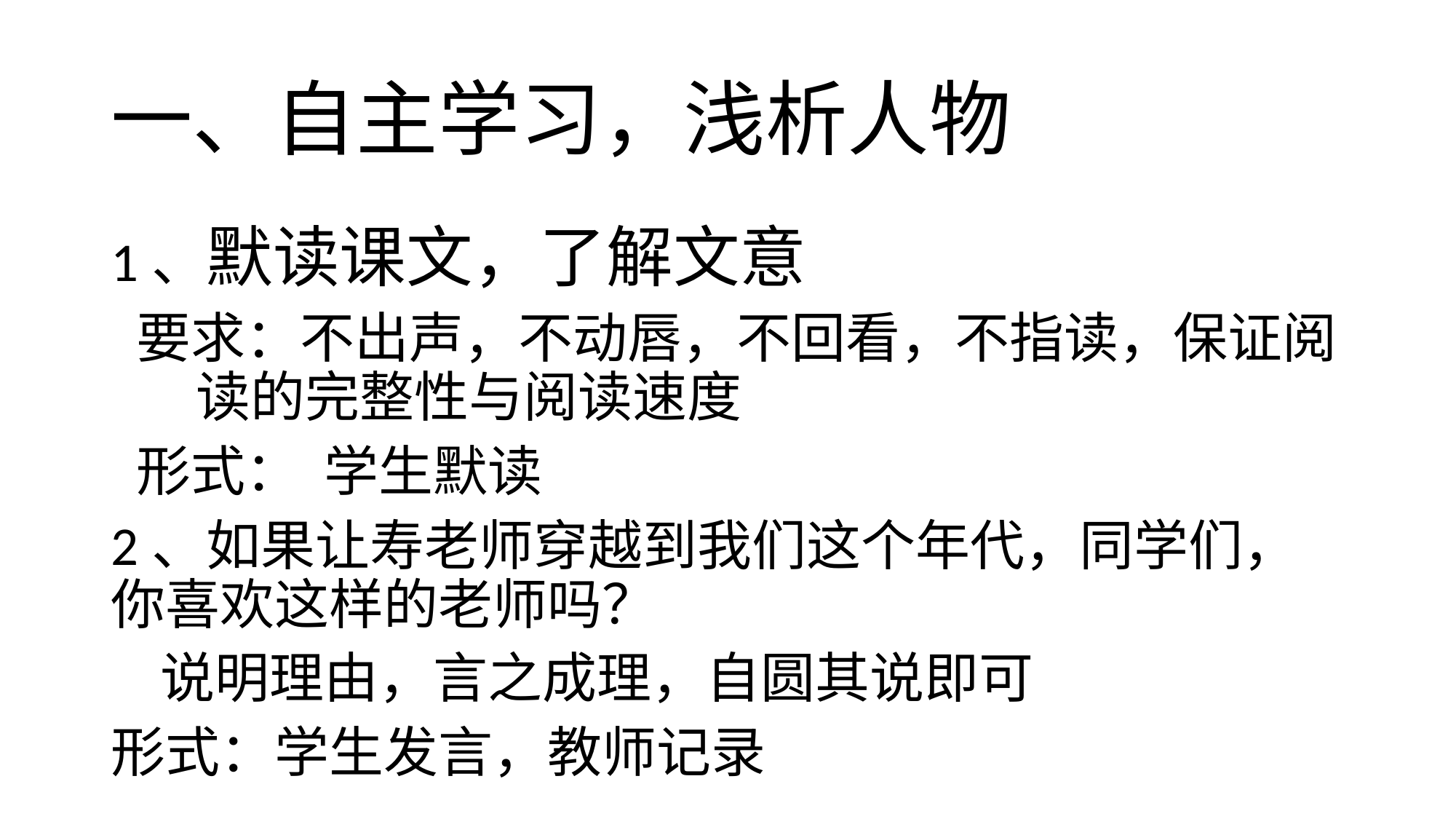

# 一、自主学习，浅析人物
1、默读课文，了解文意
 要求：不出声，不动唇，不回看，不指读，保证阅        读的完整性与阅读速度
 形式：  学生默读
2、如果让寿老师穿越到我们这个年代，同学们，你喜欢这样的老师吗？
   说明理由，言之成理，自圆其说即可
形式：学生发言，教师记录